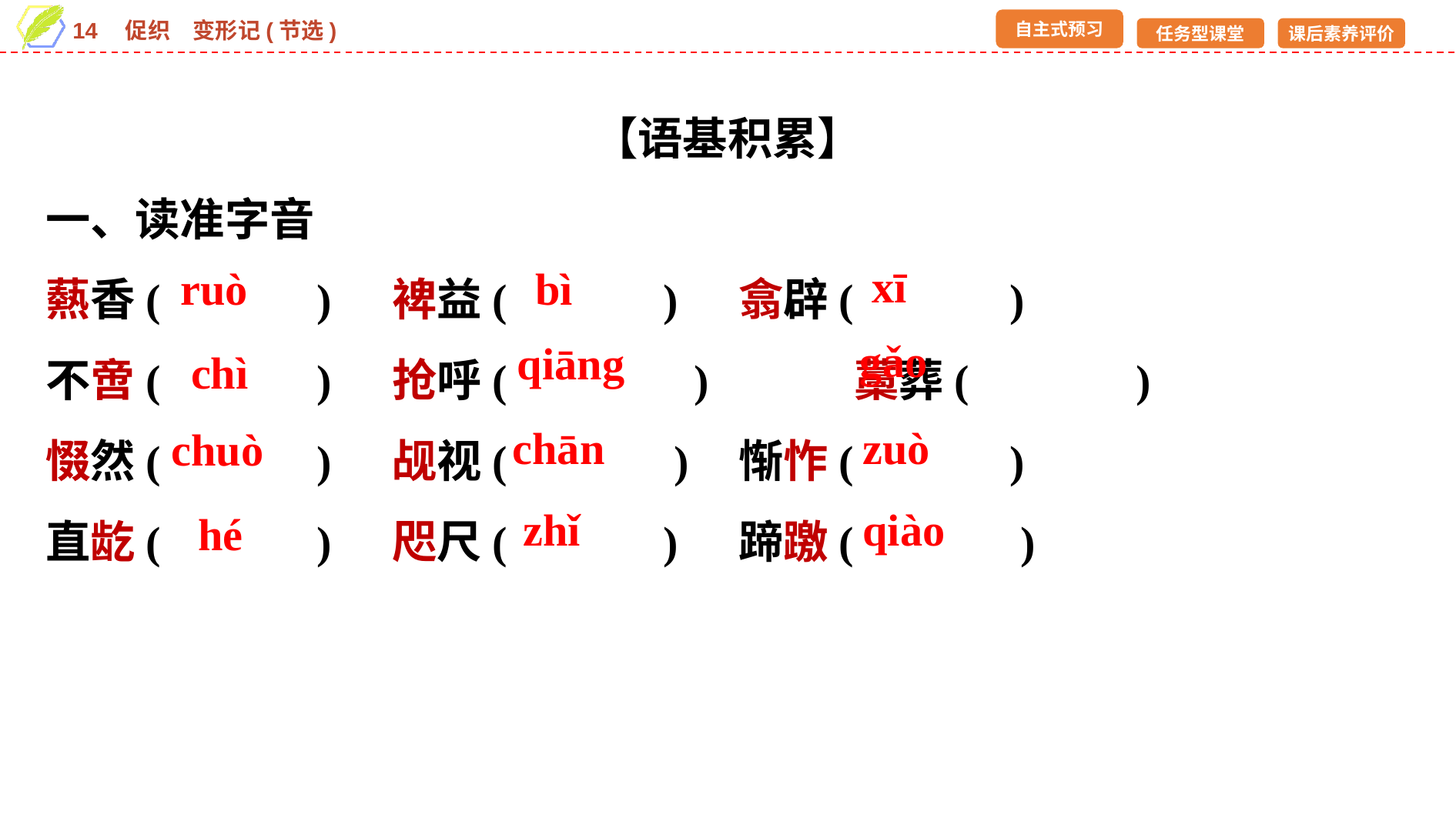

【语基积累】
一、读准字音
爇香(　　　)	裨益(　　　)　	翕辟(　　　)
不啻(　　　)    	抢呼(　   　　)    	藁葬(　　　 )
惙然(　　　)    	觇视(　　　 )    	惭怍(　　　)
直龁(　　　)    	咫尺(　　　)    	蹄躈(　　　 )
xī
ruò
bì
gǎo
qiāng
chì
chān
zuò
chuò
zhǐ
qiào
hé